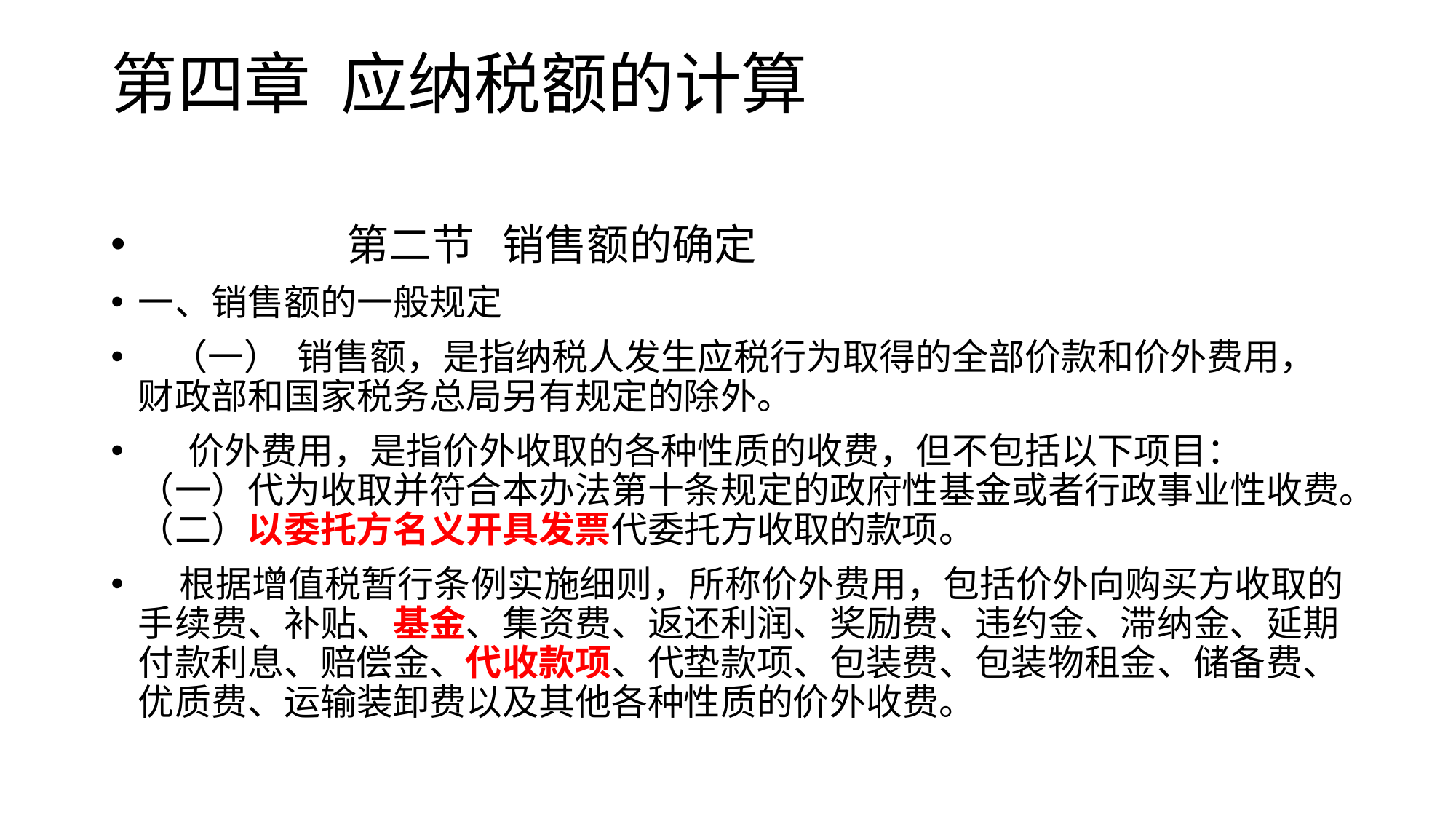

# 第四章  应纳税额的计算

                     第二节   销售额的确定
一、销售额的一般规定
   （一）  销售额，是指纳税人发生应税行为取得的全部价款和价外费用，财政部和国家税务总局另有规定的除外。
     价外费用，是指价外收取的各种性质的收费，但不包括以下项目：（一）代为收取并符合本办法第十条规定的政府性基金或者行政事业性收费。（二）以委托方名义开具发票代委托方收取的款项。
    根据增值税暂行条例实施细则，所称价外费用，包括价外向购买方收取的手续费、补贴、基金、集资费、返还利润、奖励费、违约金、滞纳金、延期付款利息、赔偿金、代收款项、代垫款项、包装费、包装物租金、储备费、优质费、运输装卸费以及其他各种性质的价外收费。